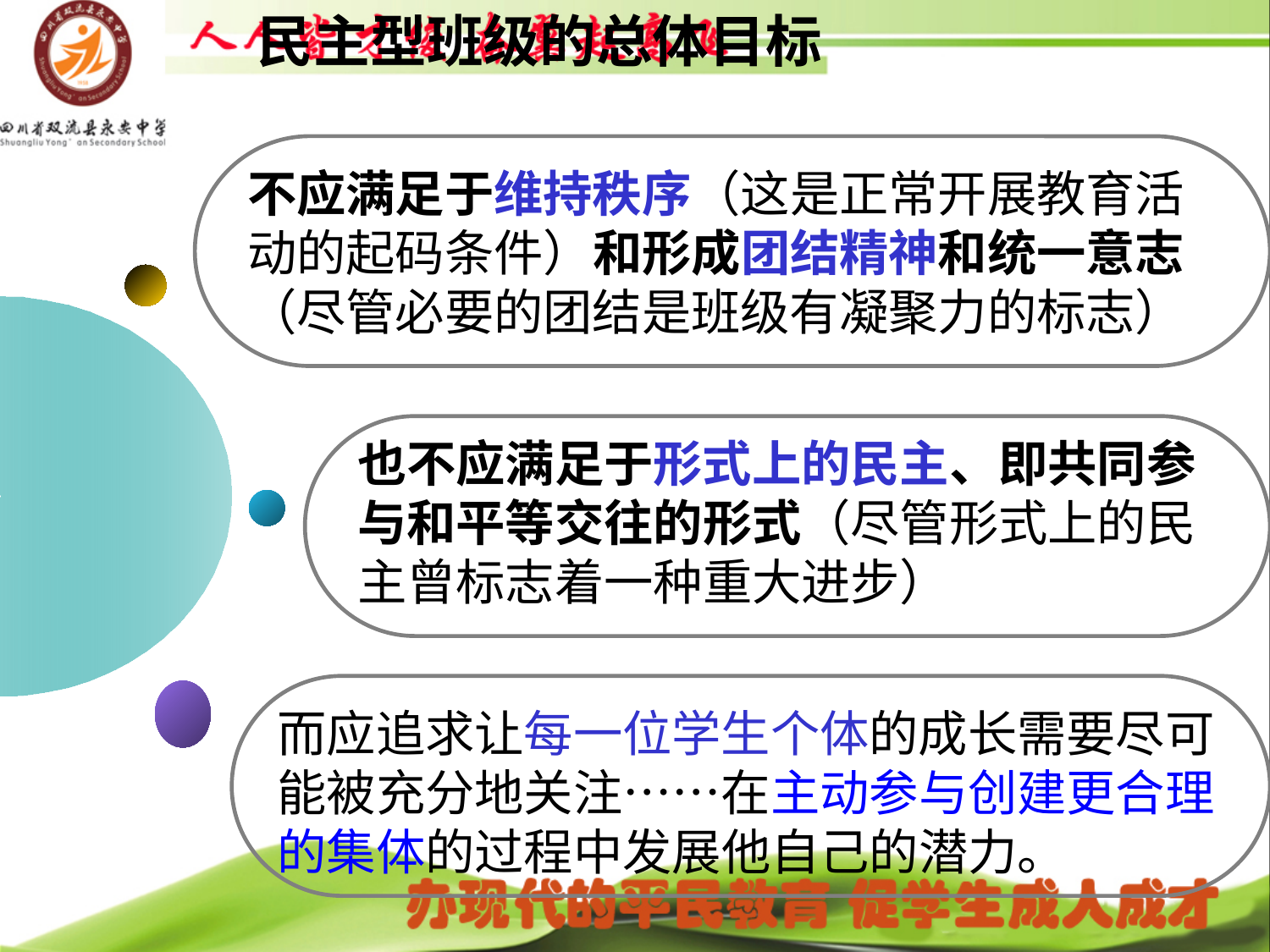

民主型班级的总体目标

不应满足于维持秩序（这是正常开展教育活动的起码条件）和形成团结精神和统一意志（尽管必要的团结是班级有凝聚力的标志）

也不应满足于形式上的民主、即共同参与和平等交往的形式（尽管形式上的民主曾标志着一种重大进步）

而应追求让每一位学生个体的成长需要尽可能被充分地关注……在主动参与创建更合理的集体的过程中发展他自己的潜力。